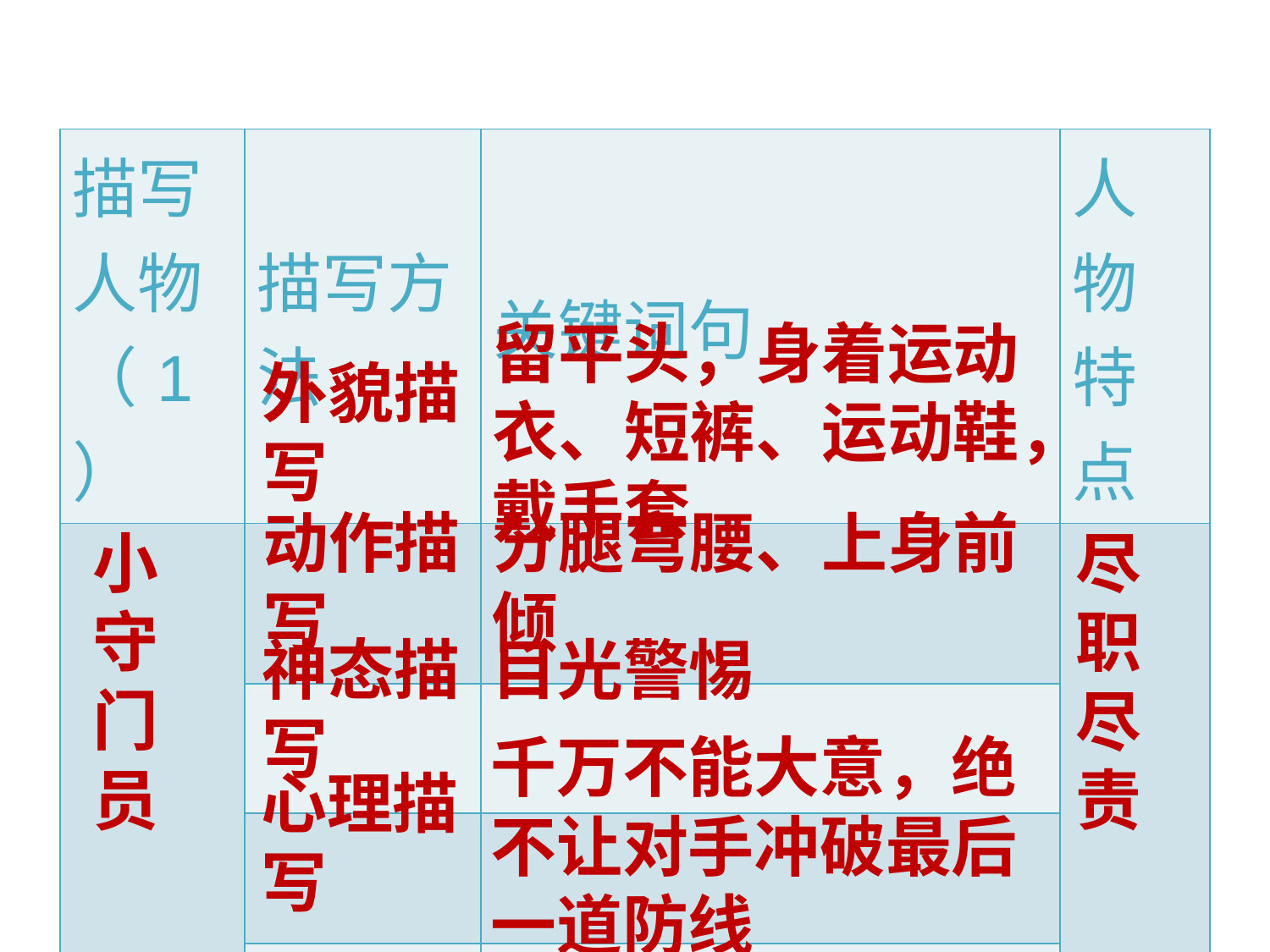

| 描写人物（1） | 描写方法 | 关键词句 | 人物特点 |
| --- | --- | --- | --- |
|  |  |  |  |
|  |  |  |  |
|  |  |  |  |
|  |  |  |  |
留平头，身着运动衣、短裤、运动鞋，戴手套
外貌描写
动作描写
分腿弯腰、上身前倾
小守门员
尽职尽责
目光警惕
神态描写
千万不能大意，绝不让对手冲破最后一道防线
心理描写